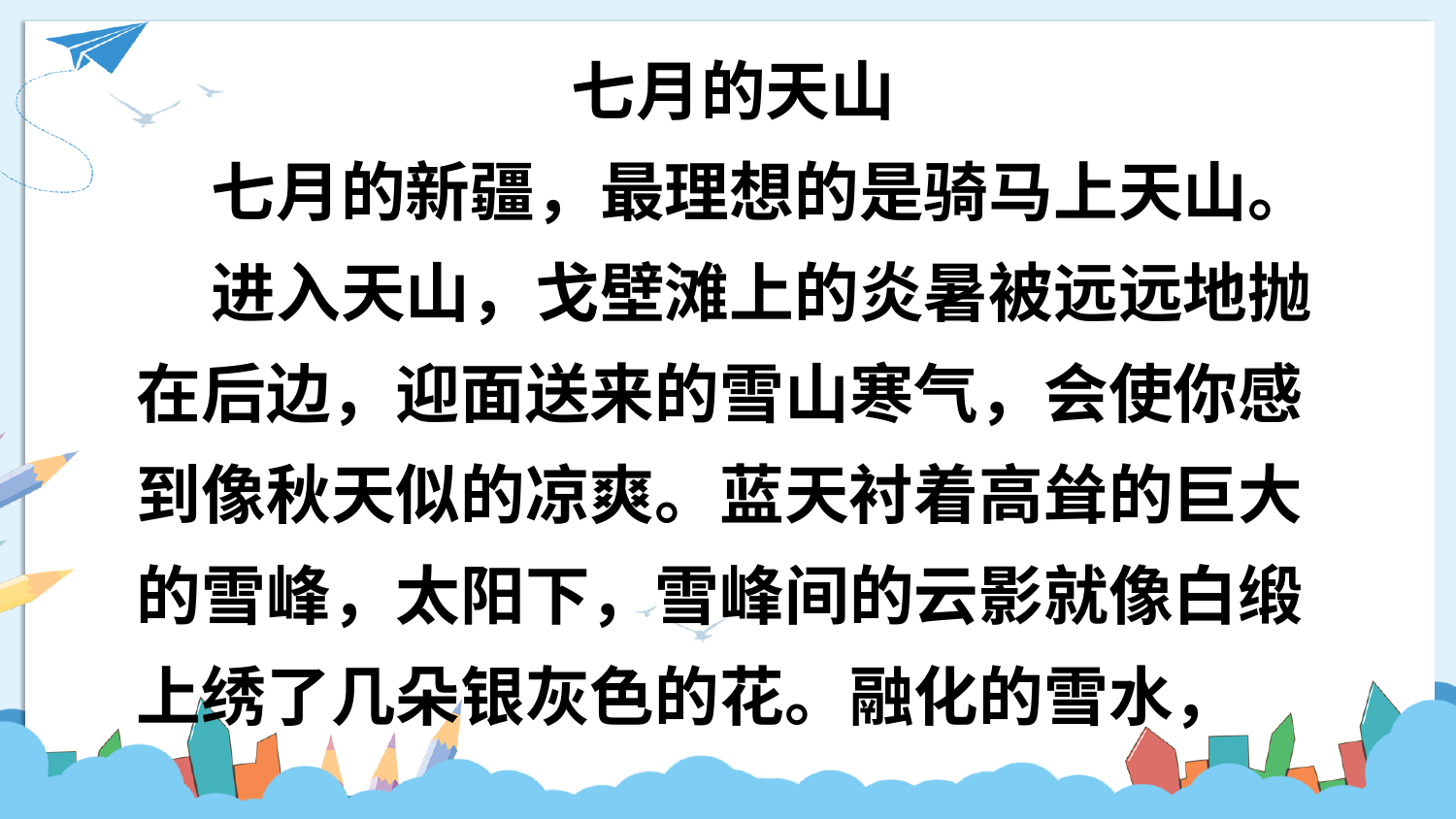

七月的天山
    七月的新疆，最理想的是骑马上天山。
    进入天山，戈壁滩上的炎暑被远远地抛在后边，迎面送来的雪山寒气，会使你感到像秋天似的凉爽。蓝天衬着高耸的巨大的雪峰，太阳下，雪峰间的云影就像白缎上绣了几朵银灰色的花。融化的雪水，